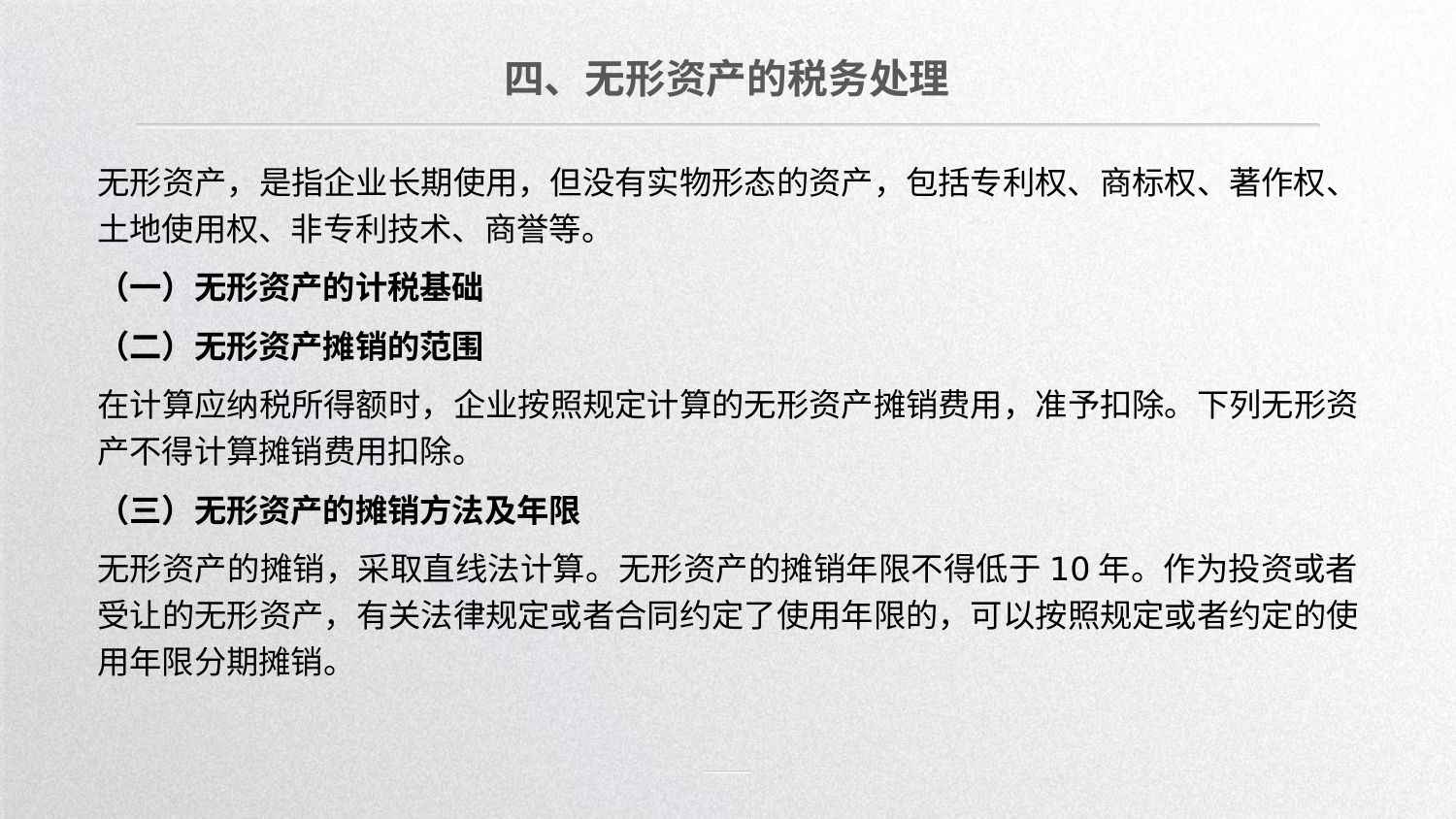

四、无形资产的税务处理
无形资产，是指企业长期使用，但没有实物形态的资产，包括专利权、商标权、著作权、土地使用权、非专利技术、商誉等。
（一）无形资产的计税基础
（二）无形资产摊销的范围
在计算应纳税所得额时，企业按照规定计算的无形资产摊销费用，准予扣除。下列无形资产不得计算摊销费用扣除。
（三）无形资产的摊销方法及年限
无形资产的摊销，采取直线法计算。无形资产的摊销年限不得低于10年。作为投资或者受让的无形资产，有关法律规定或者合同约定了使用年限的，可以按照规定或者约定的使用年限分期摊销。